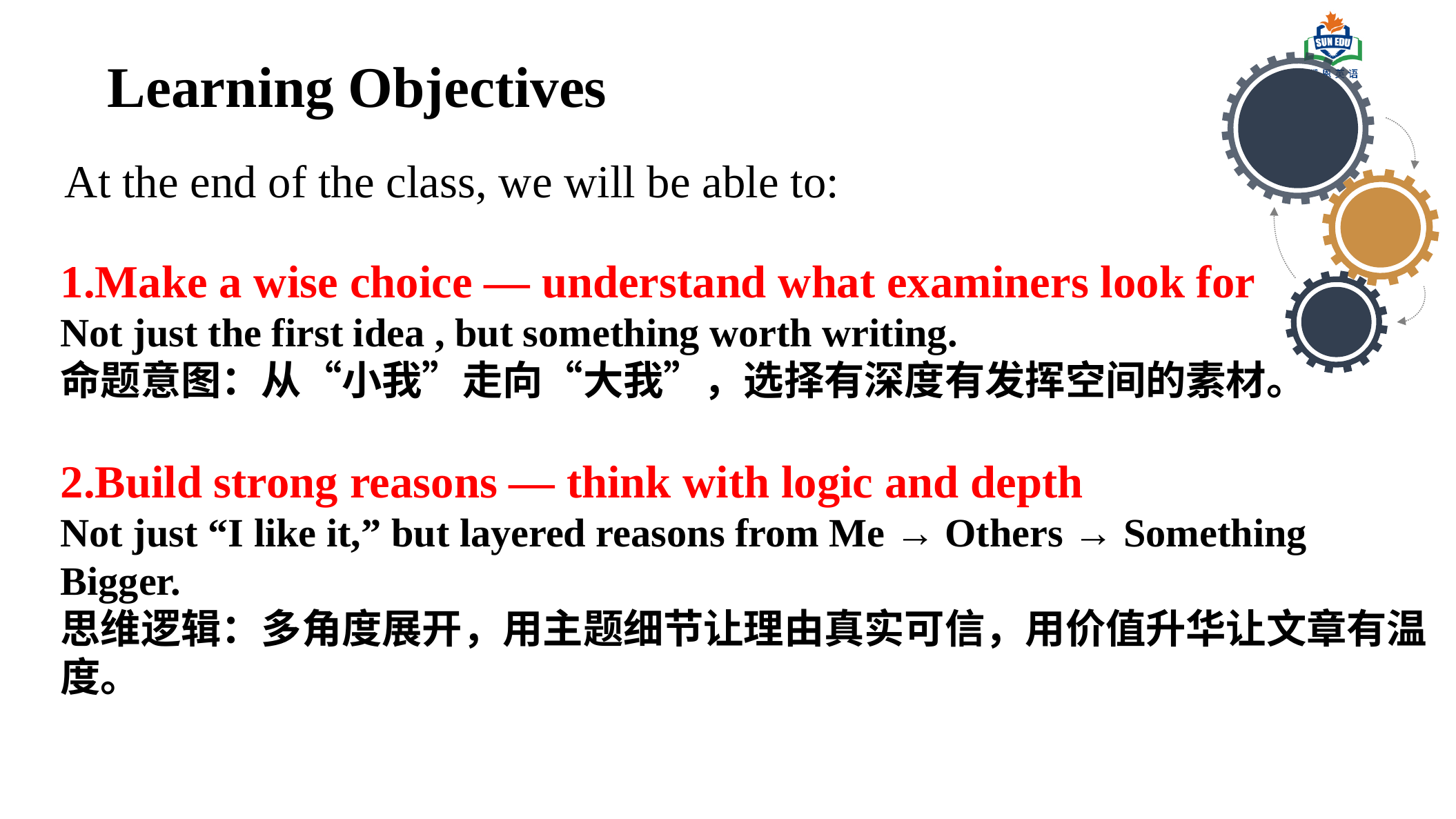

Learning Objectives

At the end of the class, we will be able to:

1.Make a wise choice — understand what examiners look for
Not just the first idea , but something worth writing.
命题意图：从“小我”走向“大我”，选择有深度有发挥空间的素材。

2.Build strong reasons — think with logic and depth
Not just “I like it,” but layered reasons from Me → Others → Something Bigger.
思维逻辑：多角度展开，用主题细节让理由真实可信，用价值升华让文章有温度。